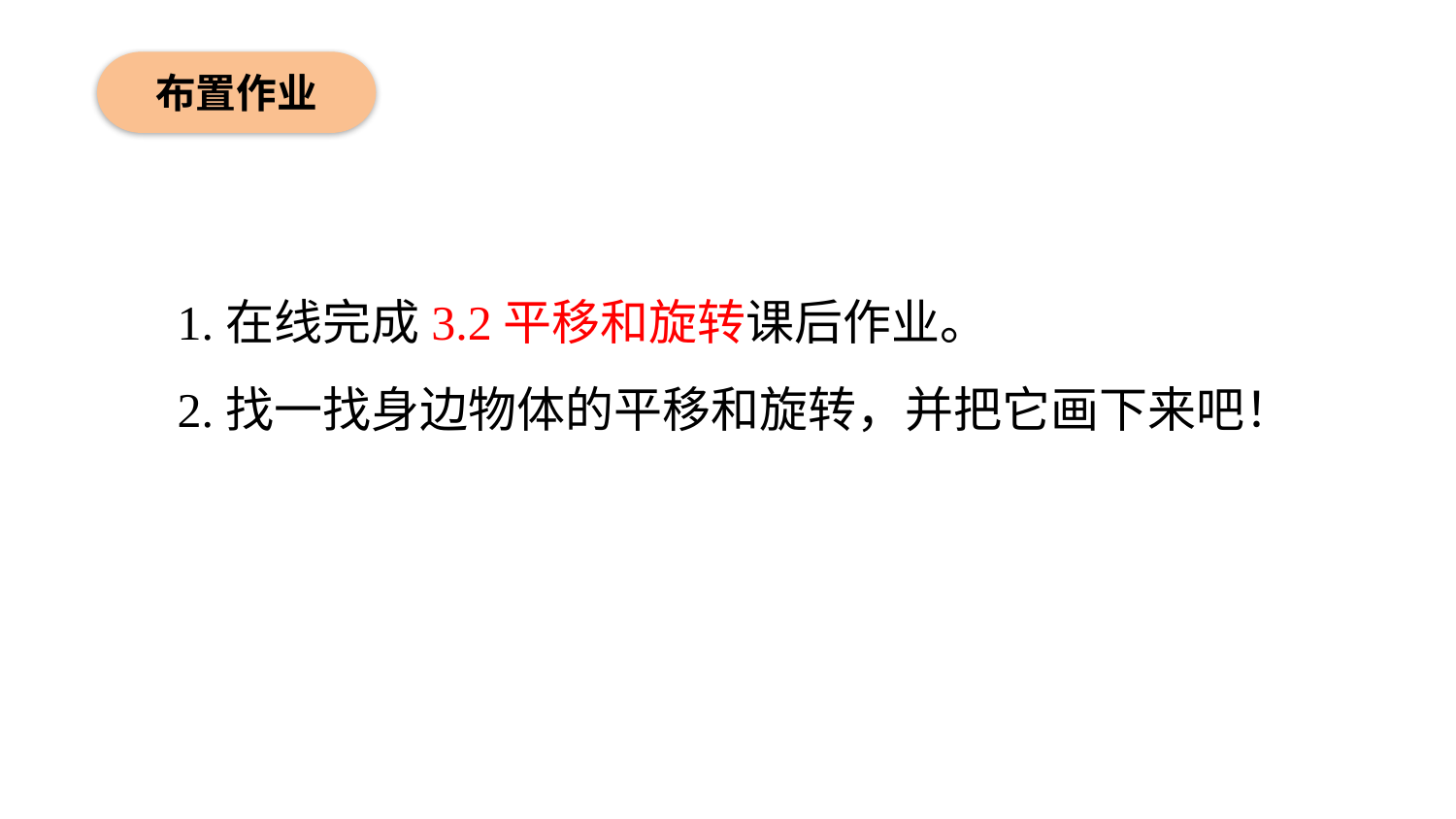

布置作业
1.在线完成3.2平移和旋转课后作业。
2.找一找身边物体的平移和旋转，并把它画下来吧！